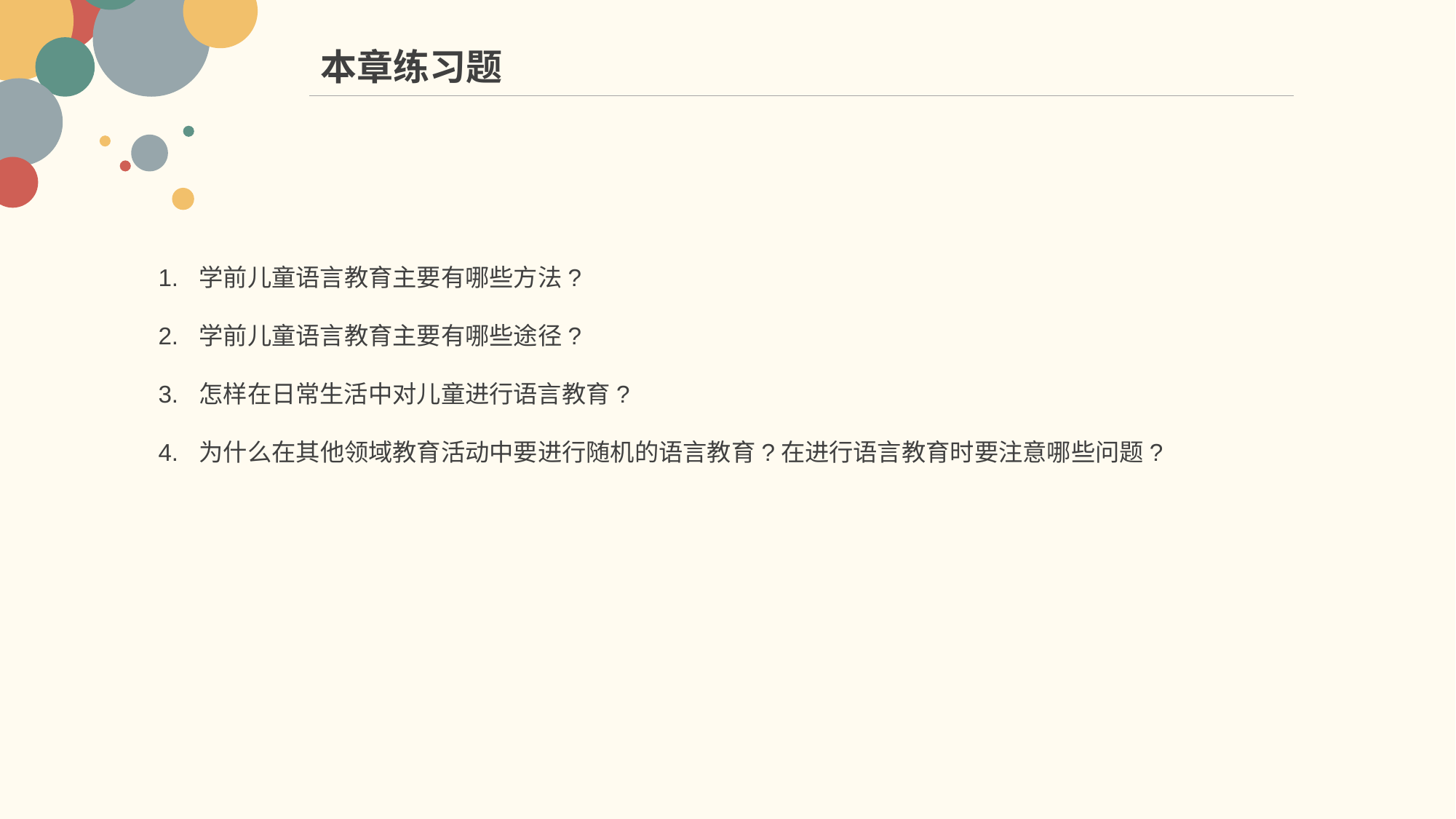

本章练习题
学前儿童语言教育主要有哪些方法?
学前儿童语言教育主要有哪些途径?
怎样在日常生活中对儿童进行语言教育?
为什么在其他领域教育活动中要进行随机的语言教育?在进行语言教育时要注意哪些问题?